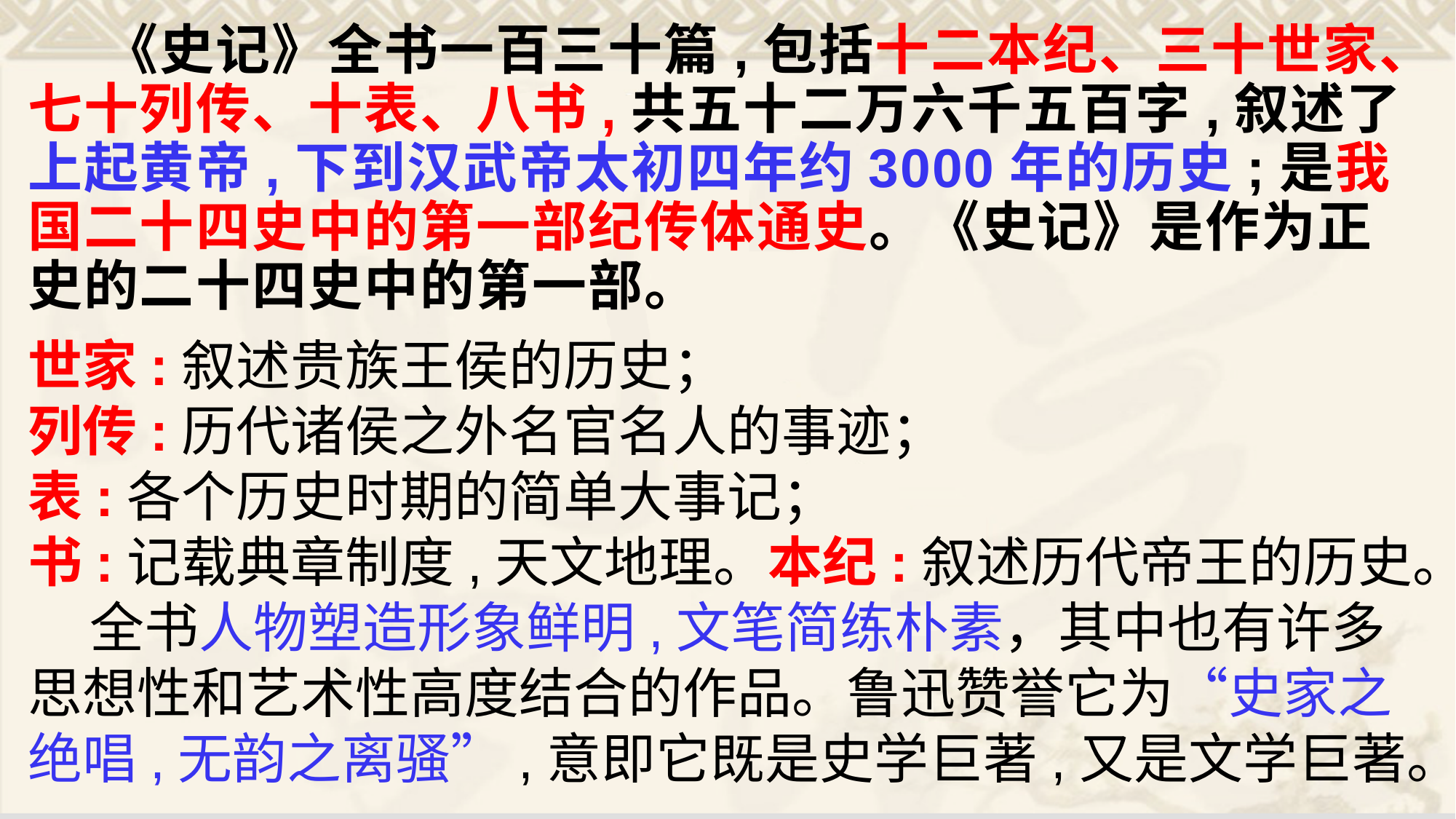

《史记》全书一百三十篇,包括十二本纪、三十世家、七十列传、十表、八书,共五十二万六千五百字,叙述了上起黄帝,下到汉武帝太初四年约3000年的历史;是我国二十四史中的第一部纪传体通史。《史记》是作为正史的二十四史中的第一部。
世家:叙述贵族王侯的历史；
列传:历代诸侯之外名官名人的事迹；
表:各个历史时期的简单大事记；
书:记载典章制度,天文地理。本纪:叙述历代帝王的历史。
    全书人物塑造形象鲜明,文笔简练朴素，其中也有许多思想性和艺术性高度结合的作品。鲁迅赞誉它为“史家之绝唱,无韵之离骚”,意即它既是史学巨著,又是文学巨著。